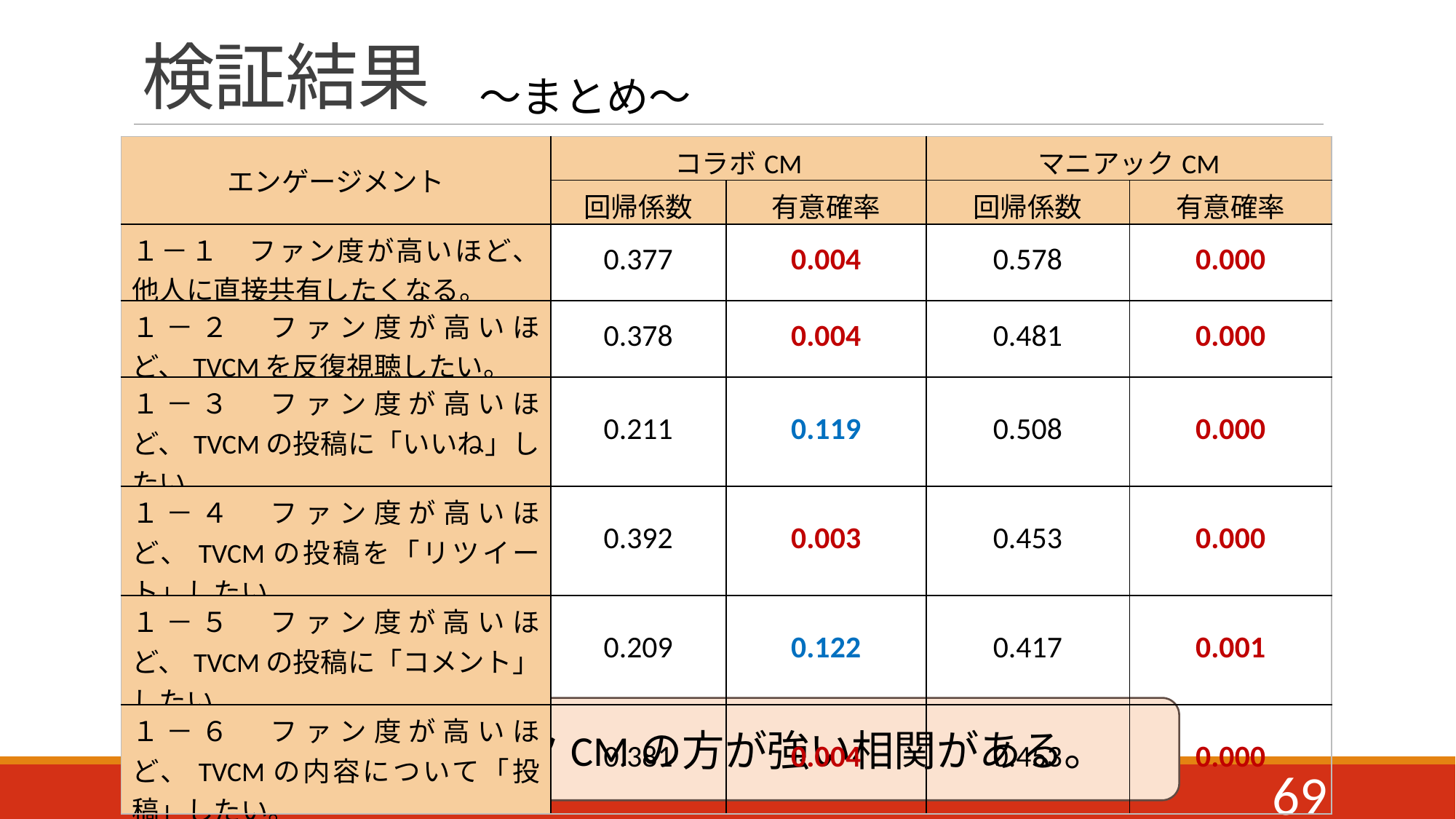

# 検証結果
～まとめ～
| エンゲージメント | コラボCM |  | マニアックCM |  |
| --- | --- | --- | --- | --- |
|  | 回帰係数 | 有意確率 | 回帰係数 | 有意確率 |
| １－１　ファン度が高いほど、他人に直接共有したくなる。 | 0.377 | 0.004 | 0.578 | 0.000 |
| １－２　ファン度が高いほど、TVCMを反復視聴したい。 | 0.378 | 0.004 | 0.481 | 0.000 |
| １－３　ファン度が高いほど、TVCMの投稿に「いいね」したい。 | 0.211 | 0.119 | 0.508 | 0.000 |
| １－４　ファン度が高いほど、TVCMの投稿を「リツイート」したい。 | 0.392 | 0.003 | 0.453 | 0.000 |
| １－５　ファン度が高いほど、TVCMの投稿に「コメント」したい。 | 0.209 | 0.122 | 0.417 | 0.001 |
| １－６　ファン度が高いほど、TVCMの内容について「投稿」したい。 | 0.381 | 0.004 | 0.453 | 0.000 |
マニアックCMの方が強い相関がある。
69